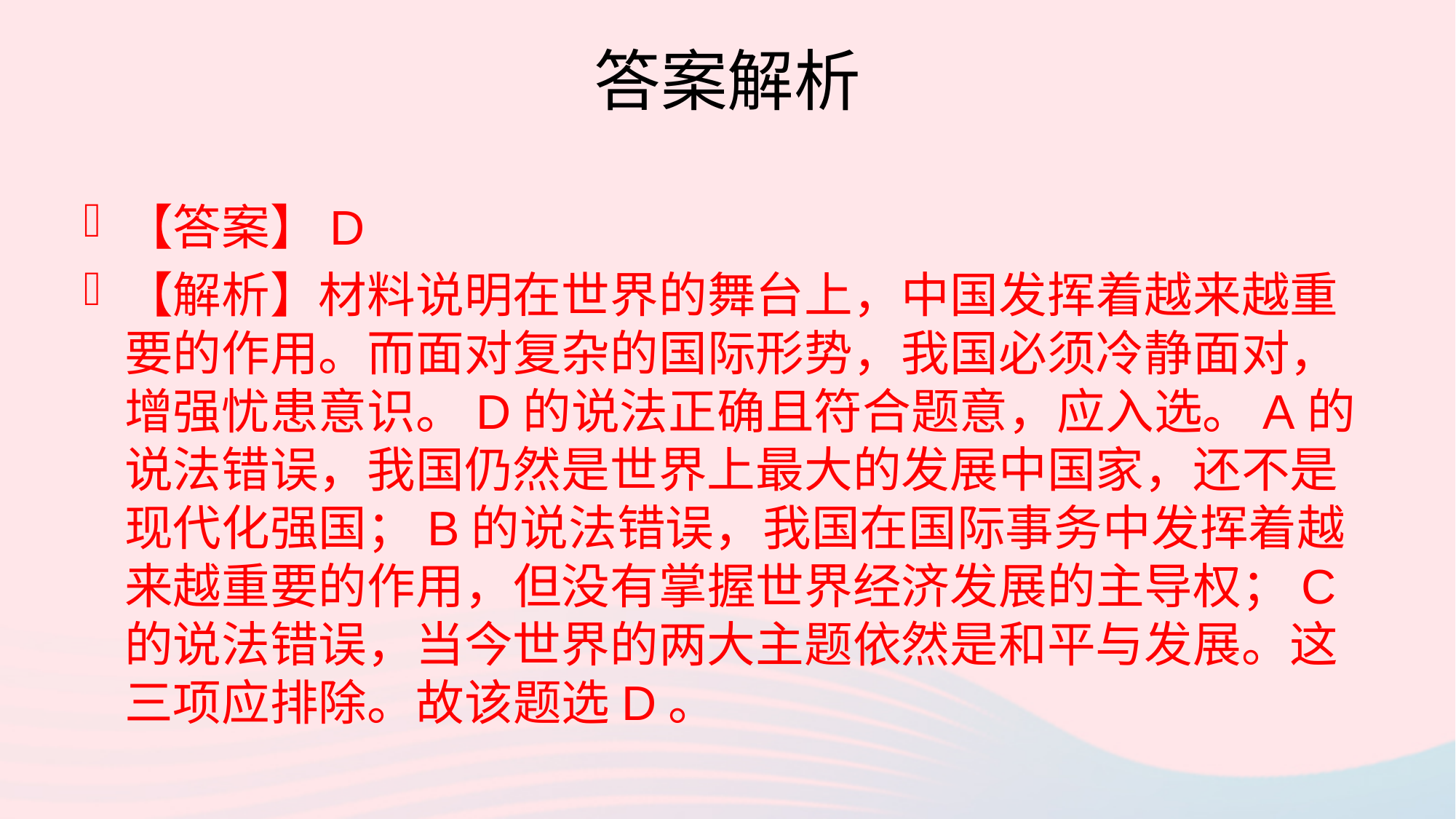

# 答案解析
【答案】D
【解析】材料说明在世界的舞台上，中国发挥着越来越重要的作用。而面对复杂的国际形势，我国必须冷静面对，增强忧患意识。D的说法正确且符合题意，应入选。A的说法错误，我国仍然是世界上最大的发展中国家，还不是现代化强国；B的说法错误，我国在国际事务中发挥着越来越重要的作用，但没有掌握世界经济发展的主导权；C的说法错误，当今世界的两大主题依然是和平与发展。这三项应排除。故该题选D。